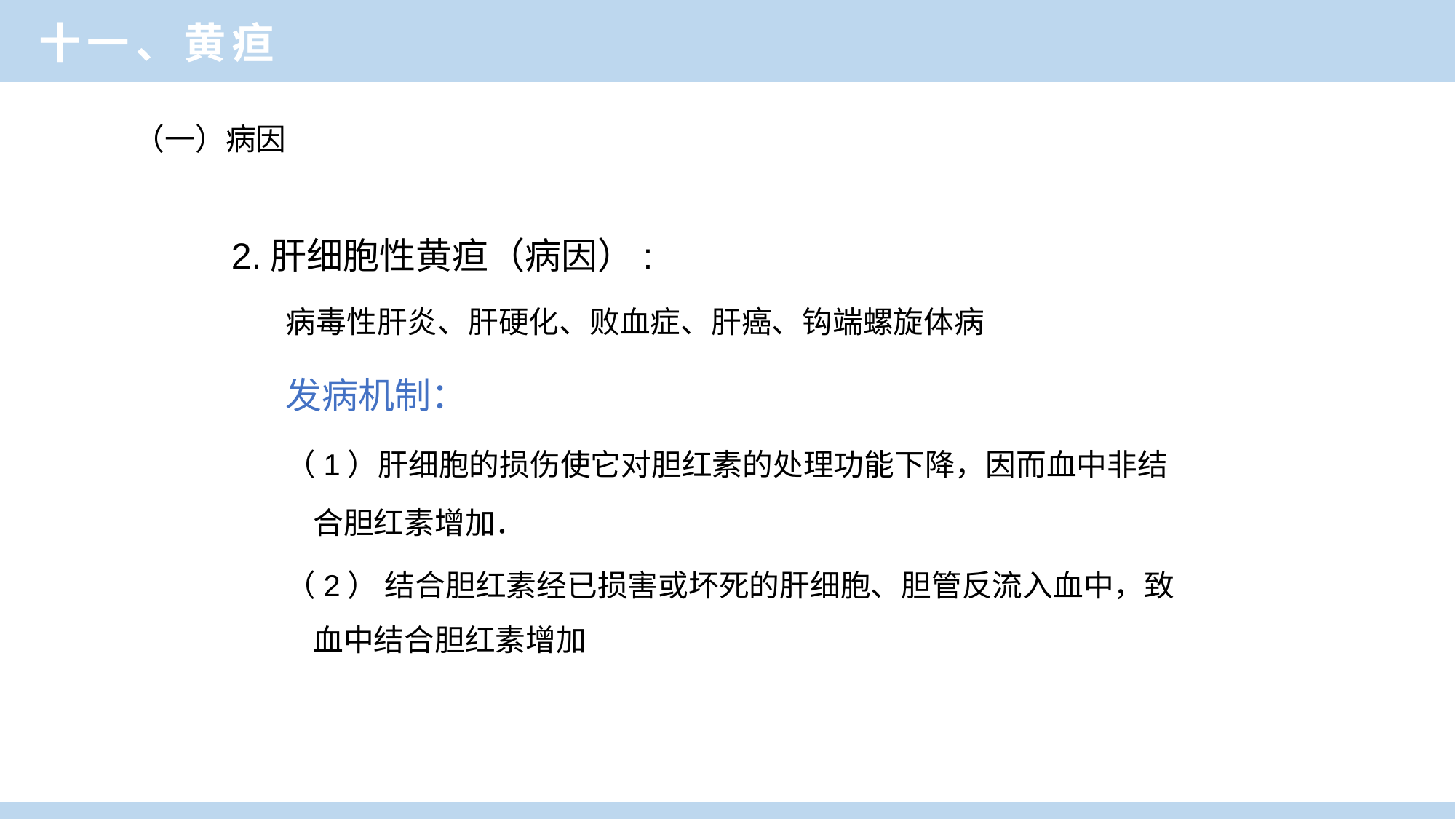

临床医学概论
十一、黄疸
（一）病因
2.肝细胞性黄疸（病因）:
病毒性肝炎、肝硬化、败血症、肝癌、钩端螺旋体病
发病机制：
（1）肝细胞的损伤使它对胆红素的处理功能下降，因而血中非结合胆红素增加．
（2） 结合胆红素经已损害或坏死的肝细胞、胆管反流入血中，致血中结合胆红素增加